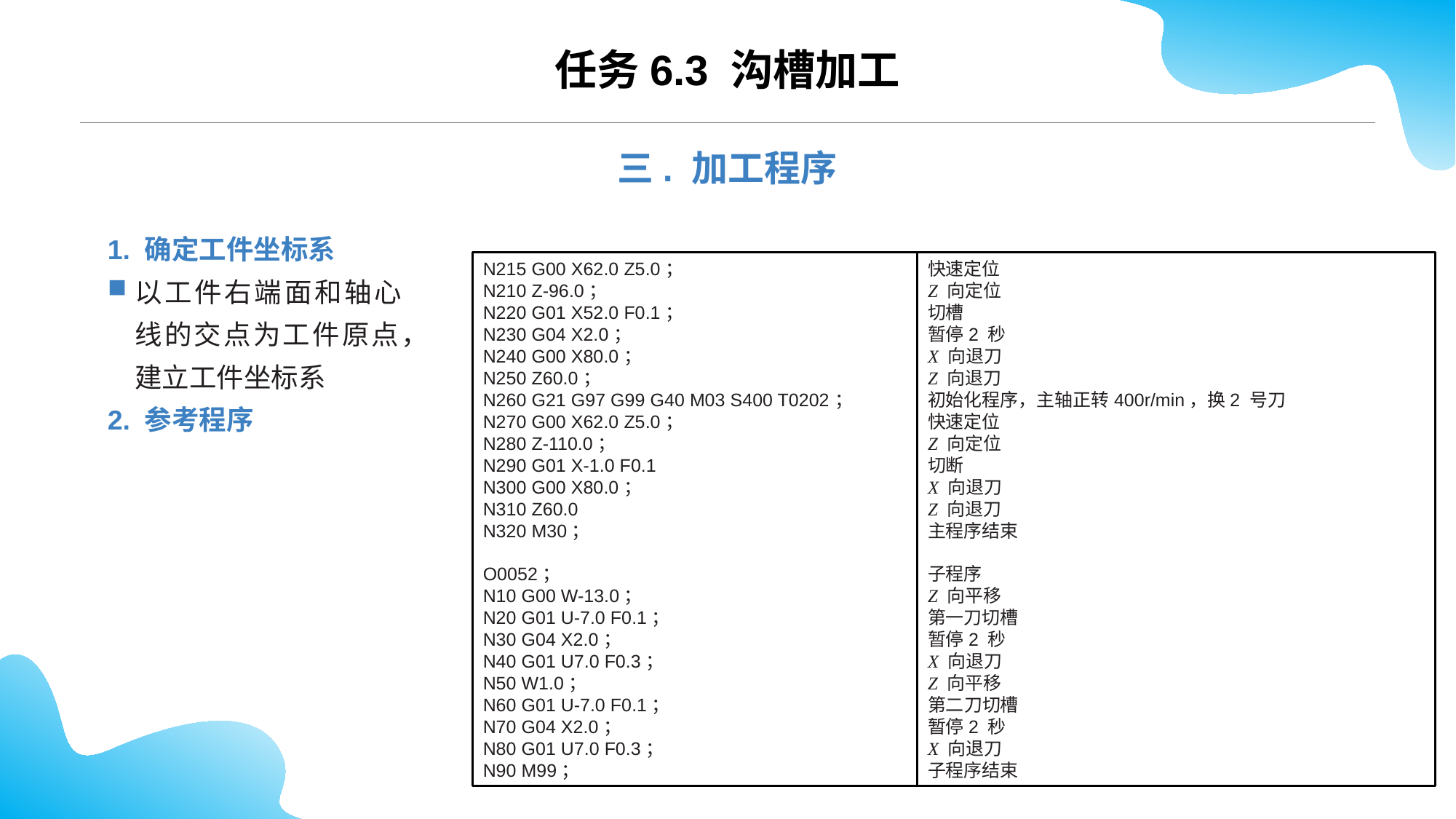

CONTENTS
任务6.3 沟槽加工
三. 加工程序
1. 确定工件坐标系
以工件右端面和轴心线的交点为工件原点，建立工件坐标系
2. 参考程序
N215 G00 X62.0 Z5.0；
N210 Z-96.0；
N220 G01 X52.0 F0.1；
N230 G04 X2.0；
N240 G00 X80.0；
N250 Z60.0；
N260 G21 G97 G99 G40 M03 S400 T0202；
N270 G00 X62.0 Z5.0；
N280 Z-110.0；
N290 G01 X-1.0 F0.1
N300 G00 X80.0；
N310 Z60.0
N320 M30；

O0052；
N10 G00 W-13.0；
N20 G01 U-7.0 F0.1；
N30 G04 X2.0；
N40 G01 U7.0 F0.3；
N50 W1.0；
N60 G01 U-7.0 F0.1；
N70 G04 X2.0；
N80 G01 U7.0 F0.3；
N90 M99；
快速定位
Z 向定位
切槽
暂停2 秒
X 向退刀
Z 向退刀
初始化程序，主轴正转400r/min，换2 号刀
快速定位
Z 向定位
切断
X 向退刀
Z 向退刀
主程序结束

子程序
Z 向平移
第一刀切槽
暂停2 秒
X 向退刀
Z 向平移
第二刀切槽
暂停2 秒
X 向退刀
子程序结束